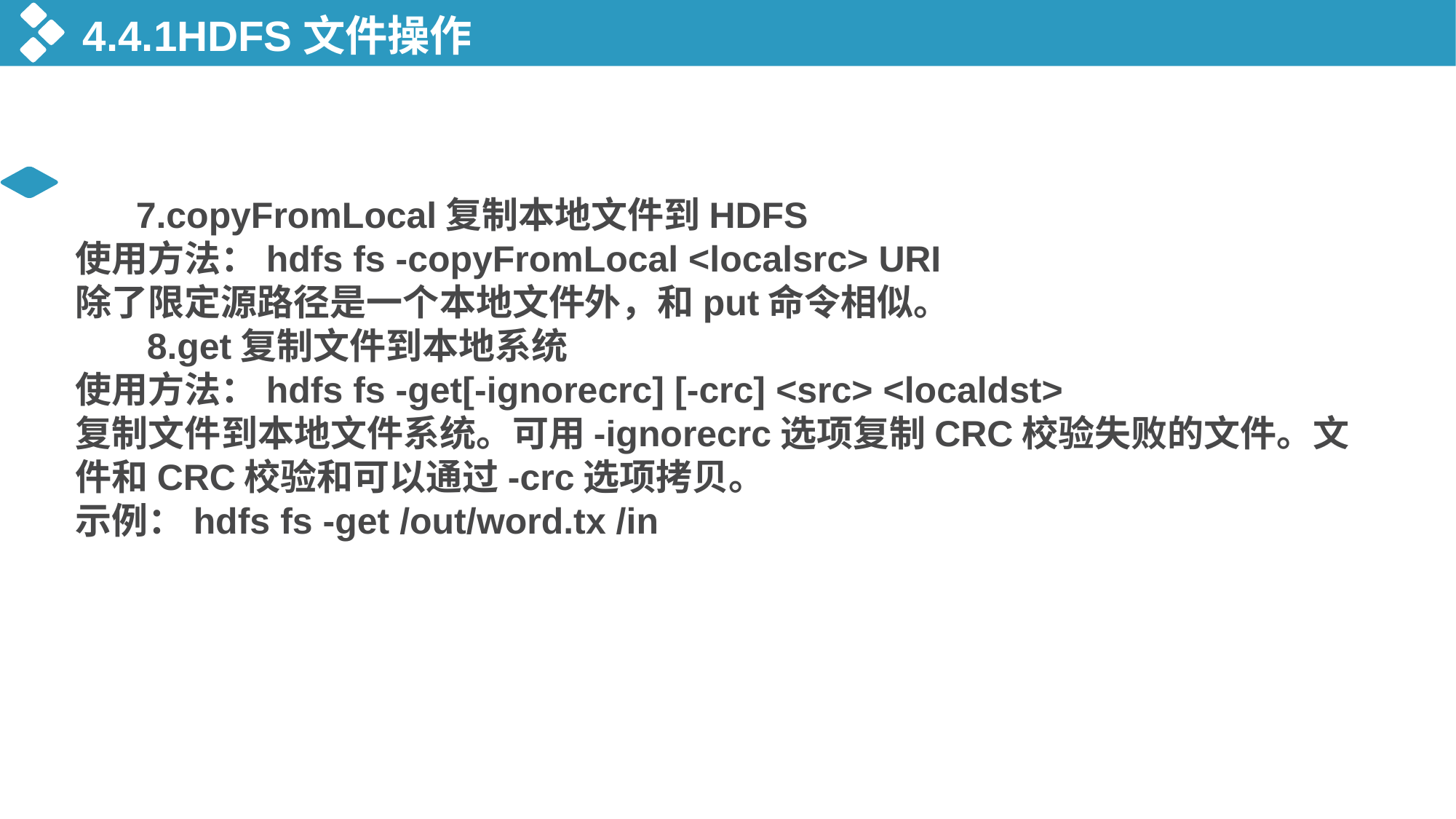

4.4.1HDFS文件操作

       7.copyFromLocal复制本地文件到HDFS
使用方法：hdfs fs -copyFromLocal <localsrc> URI
除了限定源路径是一个本地文件外，和put命令相似。
       8.get复制文件到本地系统
使用方法：hdfs fs -get[-ignorecrc] [-crc] <src> <localdst>
复制文件到本地文件系统。可用-ignorecrc选项复制CRC校验失败的文件。文件和CRC校验和可以通过-crc选项拷贝。
示例：hdfs fs -get /out/word.tx /in